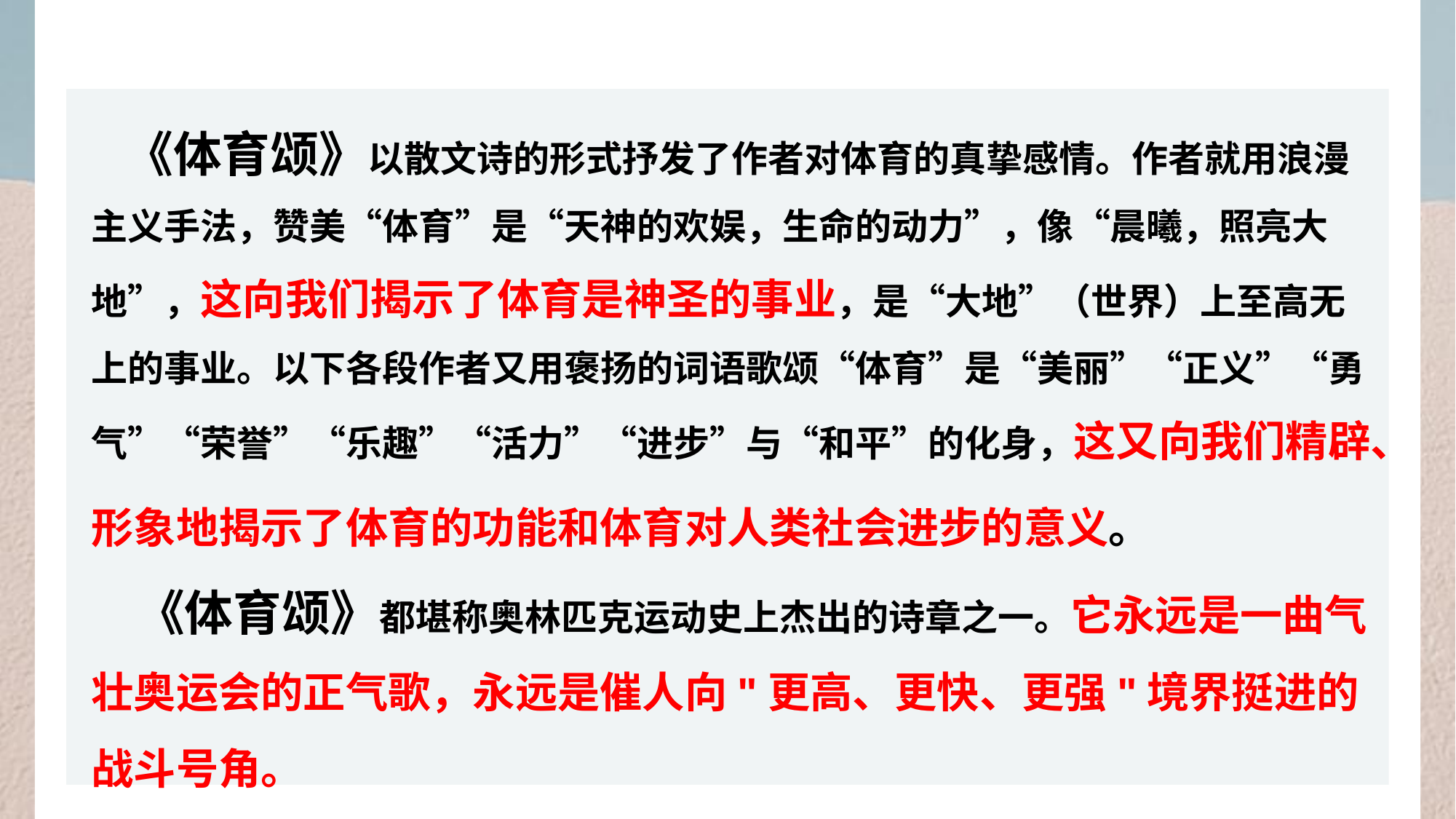

《体育颂》以散文诗的形式抒发了作者对体育的真挚感情。作者就用浪漫主义手法，赞美“体育”是“天神的欢娱，生命的动力”，像“晨曦，照亮大地”，这向我们揭示了体育是神圣的事业，是“大地”（世界）上至高无上的事业。以下各段作者又用褒扬的词语歌颂“体育”是“美丽”“正义”“勇气”“荣誉”“乐趣”“活力”“进步”与“和平”的化身，这又向我们精辟、形象地揭示了体育的功能和体育对人类社会进步的意义。
   《体育颂》都堪称奥林匹克运动史上杰出的诗章之一。它永远是一曲气壮奥运会的正气歌，永远是催人向"更高、更快、更强"境界挺进的战斗号角。